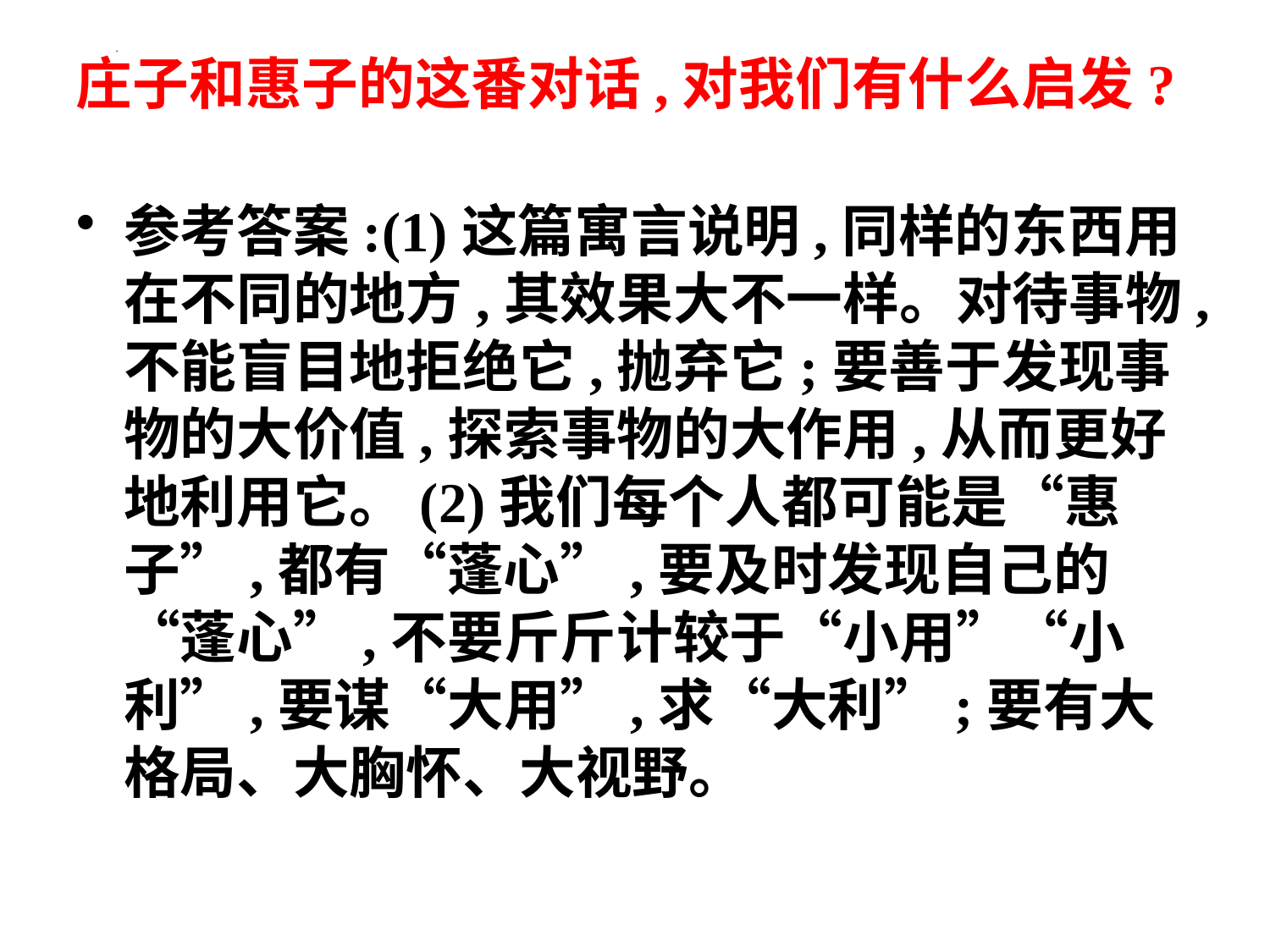

# 庄子和惠子的这番对话,对我们有什么启发?
参考答案:(1)这篇寓言说明,同样的东西用在不同的地方,其效果大不一样。对待事物,不能盲目地拒绝它,抛弃它;要善于发现事物的大价值,探索事物的大作用,从而更好地利用它。(2)我们每个人都可能是“惠子”,都有“蓬心”,要及时发现自己的“蓬心”,不要斤斤计较于“小用”“小利”,要谋“大用”,求“大利”;要有大格局、大胸怀、大视野。